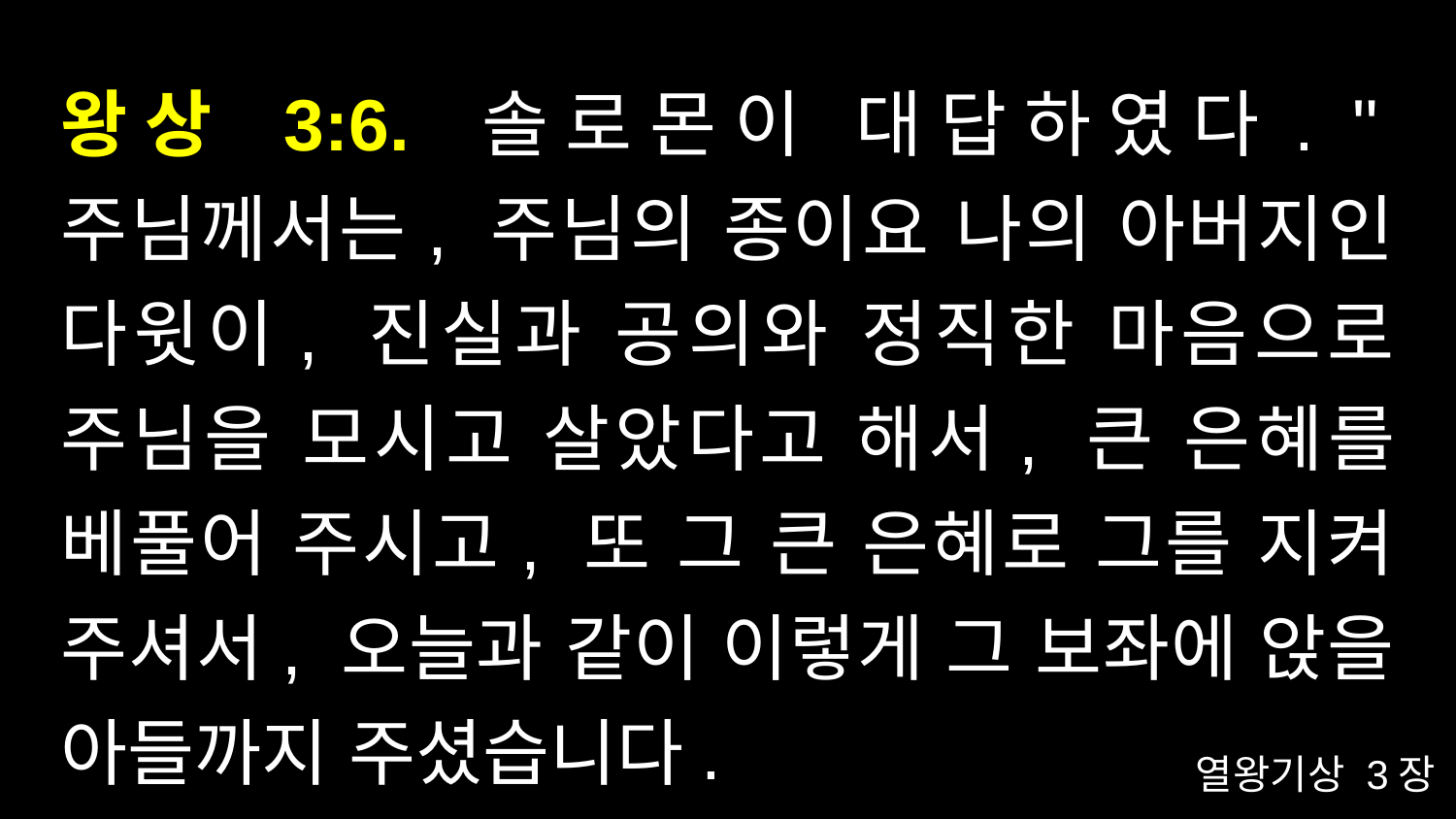

# 왕상 3:6. 솔로몬이 대답하였다. "주님께서는, 주님의 종이요 나의 아버지인 다윗이, 진실과 공의와 정직한 마음으로 주님을 모시고 살았다고 해서, 큰 은혜를 베풀어 주시고, 또 그 큰 은혜로 그를 지켜 주셔서, 오늘과 같이 이렇게 그 보좌에 앉을 아들까지 주셨습니다.
열왕기상 3장